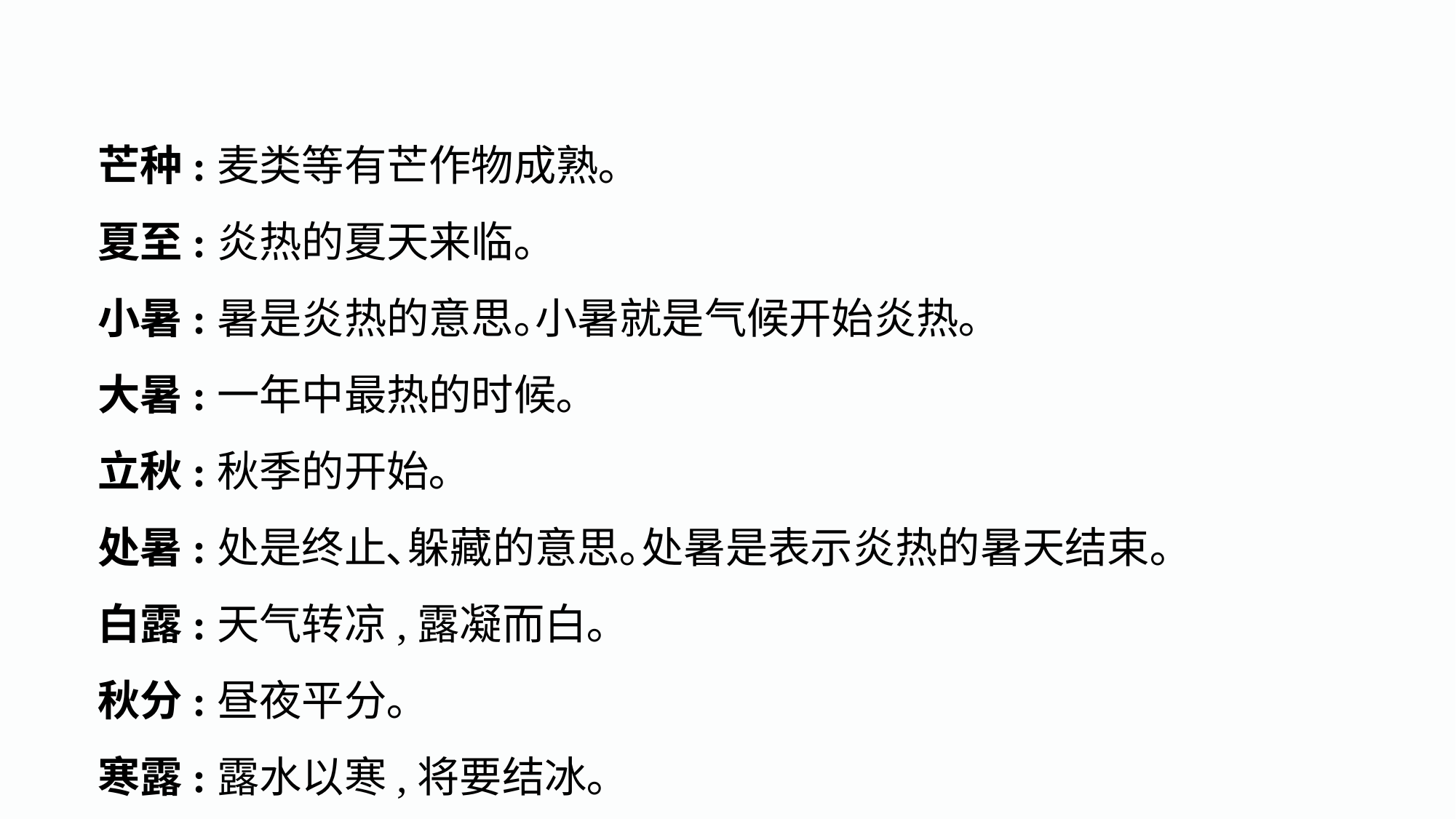

芒种:麦类等有芒作物成熟｡
夏至:炎热的夏天来临｡
小暑:暑是炎热的意思｡小暑就是气候开始炎热｡
大暑:一年中最热的时候｡
立秋:秋季的开始｡
处暑:处是终止､躲藏的意思｡处暑是表示炎热的暑天结束｡
白露:天气转凉,露凝而白｡
秋分:昼夜平分｡
寒露:露水以寒,将要结冰｡